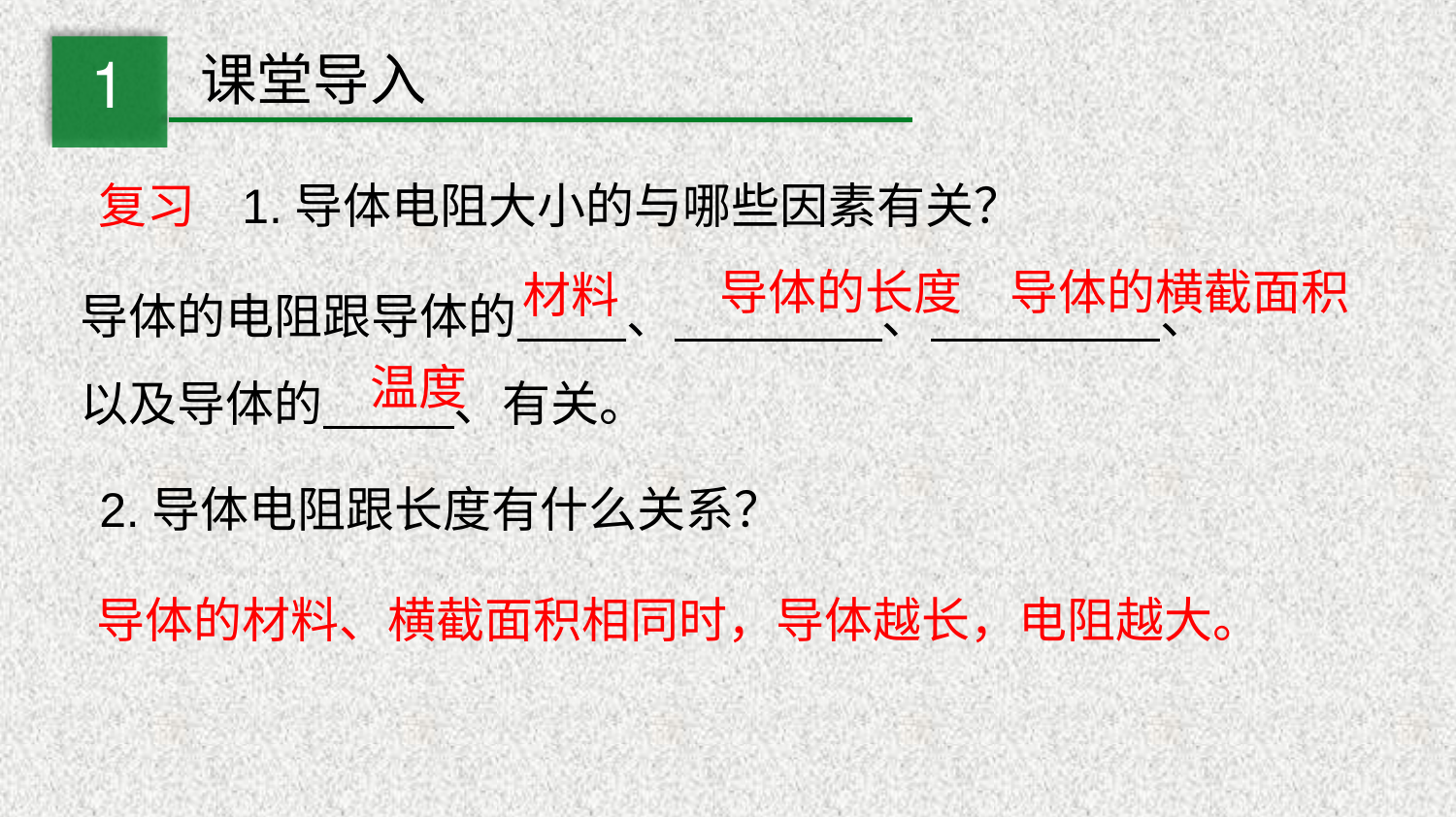

1

课堂导入
复习
1.导体电阻大小的与哪些因素有关？
导体的电阻跟导体的          、                   、                     、
以及导体的            、有关。
导体的横截面积
导体的长度
材料
温度
2.导体电阻跟长度有什么关系？
导体的材料、横截面积相同时，导体越长，电阻越大。